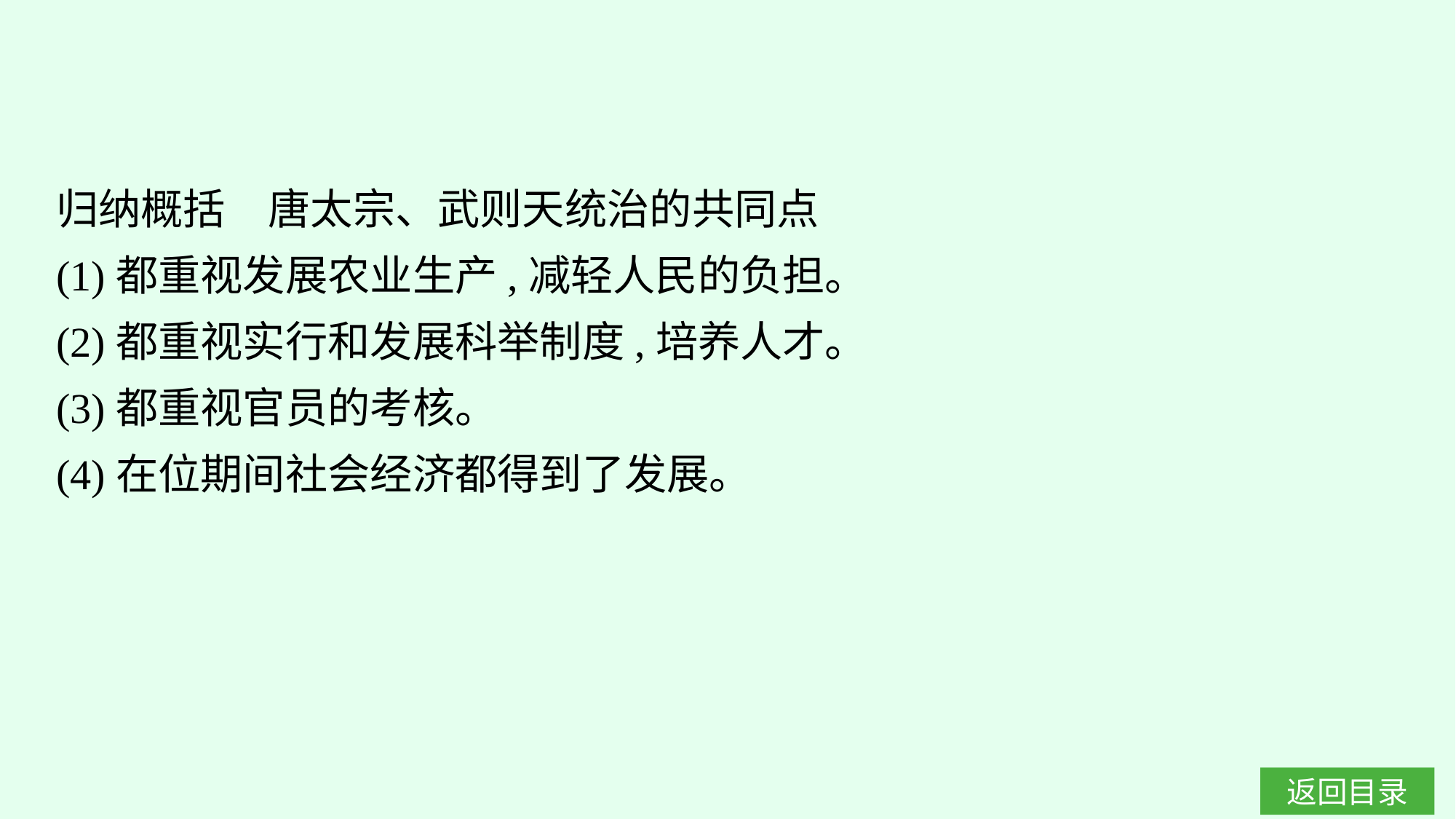

归纳概括　唐太宗、武则天统治的共同点
(1)都重视发展农业生产,减轻人民的负担。
(2)都重视实行和发展科举制度,培养人才。
(3)都重视官员的考核。
(4)在位期间社会经济都得到了发展。